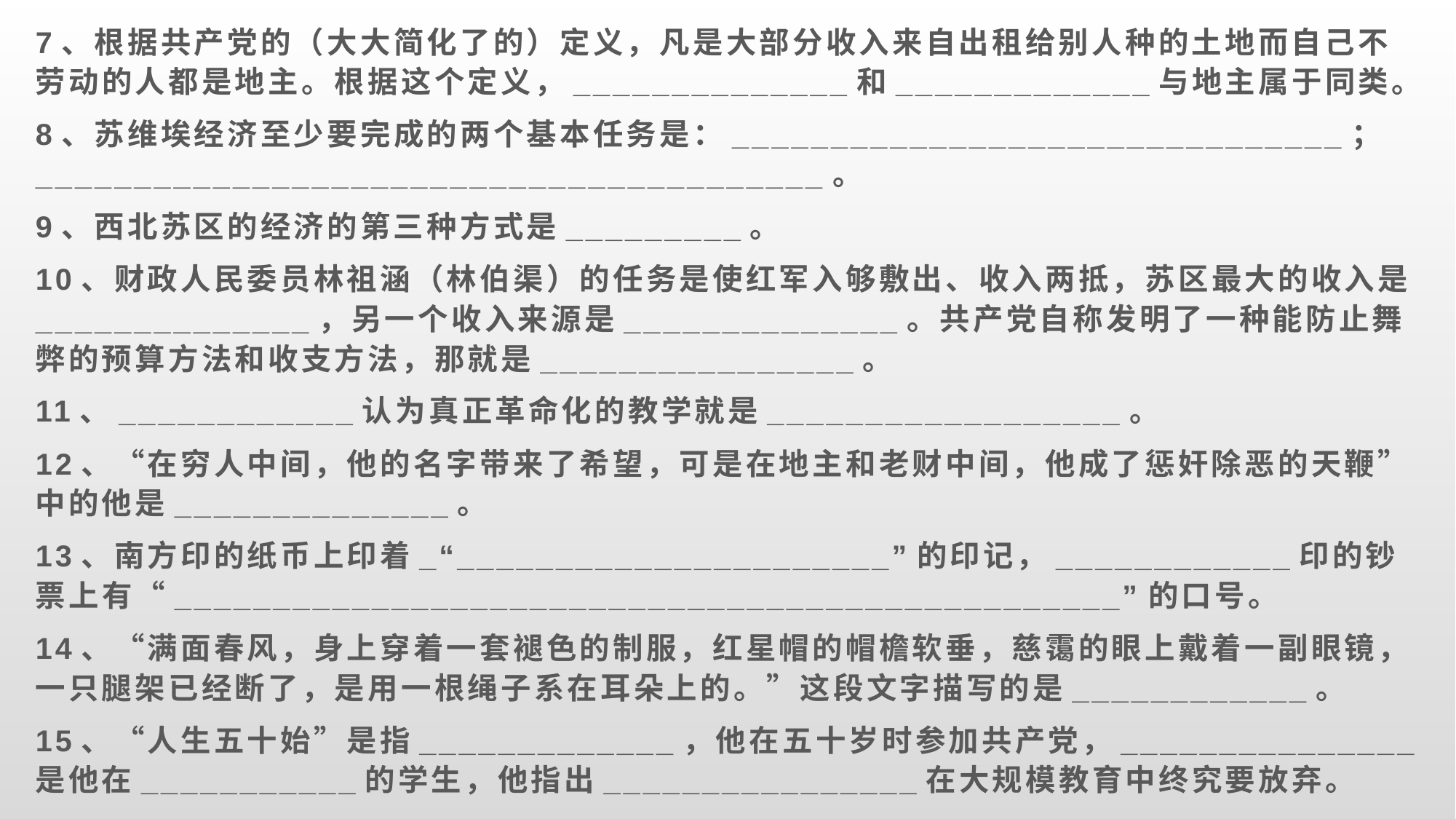

7、根据共产党的（大大简化了的）定义，凡是大部分收入来自出租给别人种的土地而自己不劳动的人都是地主。根据这个定义，______________和_____________与地主属于同类。
8、苏维埃经济至少要完成的两个基本任务是：_______________________________；________________________________________。
9、西北苏区的经济的第三种方式是_________。
10、财政人民委员林祖涵（林伯渠）的任务是使红军入够敷出、收入两抵，苏区最大的收入是______________，另一个收入来源是______________。共产党自称发明了一种能防止舞弊的预算方法和收支方法，那就是________________。
11、____________认为真正革命化的教学就是__________________。
12、“在穷人中间，他的名字带来了希望，可是在地主和老财中间，他成了惩奸除恶的天鞭”中的他是______________。
13、南方印的纸币上印着_“______________________”的印记，____________印的钞票上有“________________________________________________”的口号。
14、“满面春风，身上穿着一套褪色的制服，红星帽的帽檐软垂，慈霭的眼上戴着一副眼镜，一只腿架已经断了，是用一根绳子系在耳朵上的。”这段文字描写的是____________。
15、“人生五十始”是指_____________，他在五十岁时参加共产党，_______________是他在___________的学生，他指出________________在大规模教育中终究要放弃。